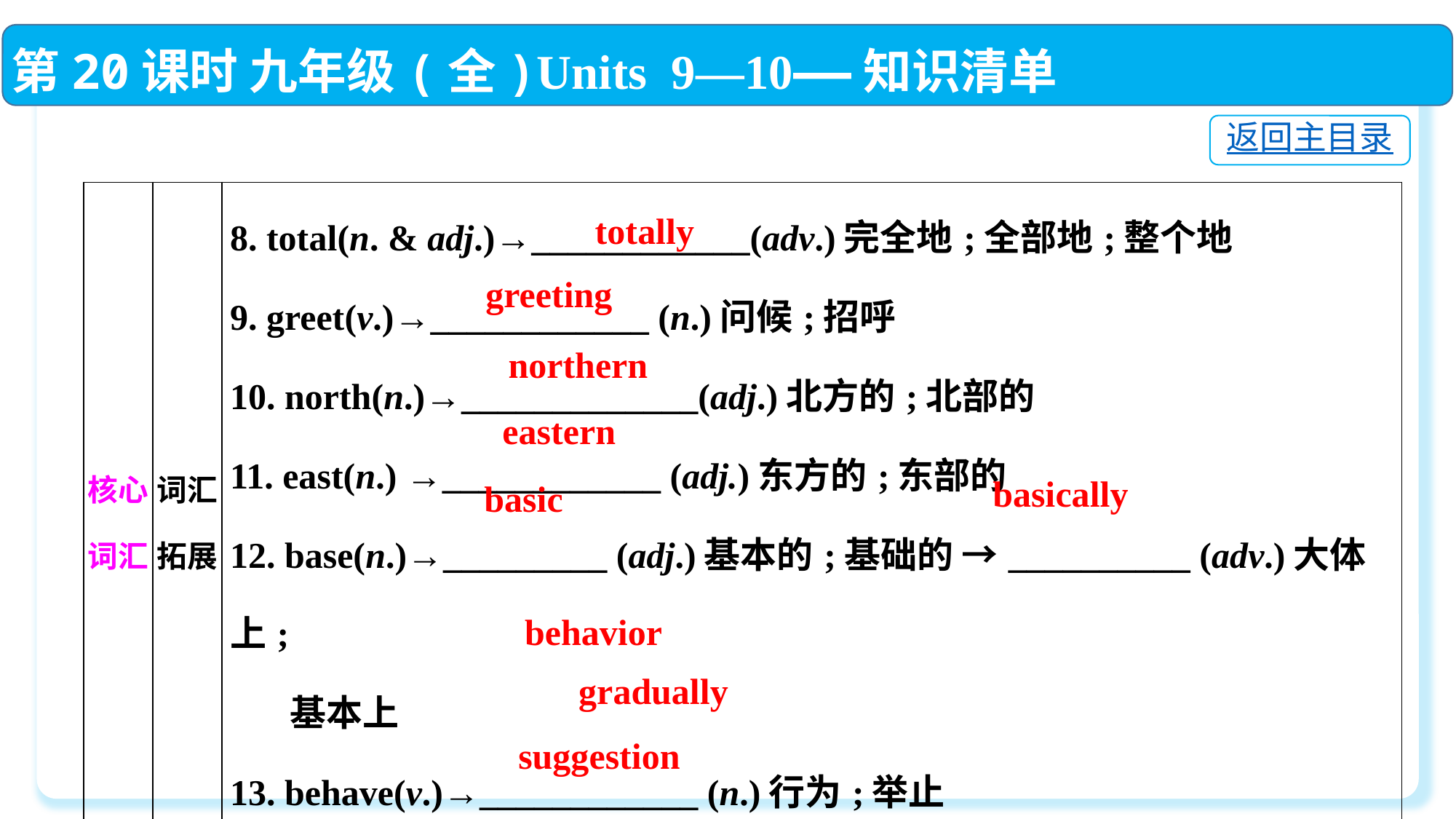

第20课时 九年级(全)Units  9—10——知识清单

返回主目录
| 核心词汇 | 词汇拓展 | 8. total(n. & adj.)→\_\_\_\_\_\_\_\_\_\_\_\_(adv.)完全地;全部地;整个地 9. greet(v.)→\_\_\_\_\_\_\_\_\_\_\_\_ (n.)问候;招呼 10. north(n.)→\_\_\_\_\_\_\_\_\_\_\_\_\_(adj.)北方的;北部的 11. east(n.) →\_\_\_\_\_\_\_\_\_\_\_\_ (adj.)东方的;东部的 12. base(n.)→\_\_\_\_\_\_\_\_\_ (adj.)基本的;基础的 →\_\_\_\_\_\_\_\_\_\_ (adv.)大体上; 基本上 13. behave(v.)→\_\_\_\_\_\_\_\_\_\_\_\_ (n.)行为;举止 14. gradual(adj.) →\_\_\_\_\_\_\_\_\_\_\_\_ (adv.)逐渐地 15. suggest(v.)→\_\_\_\_\_\_\_\_\_\_\_\_ (n.)建议 |
| --- | --- | --- |
totally

greeting
northern
eastern
basically
basic
behavior
gradually
suggestion